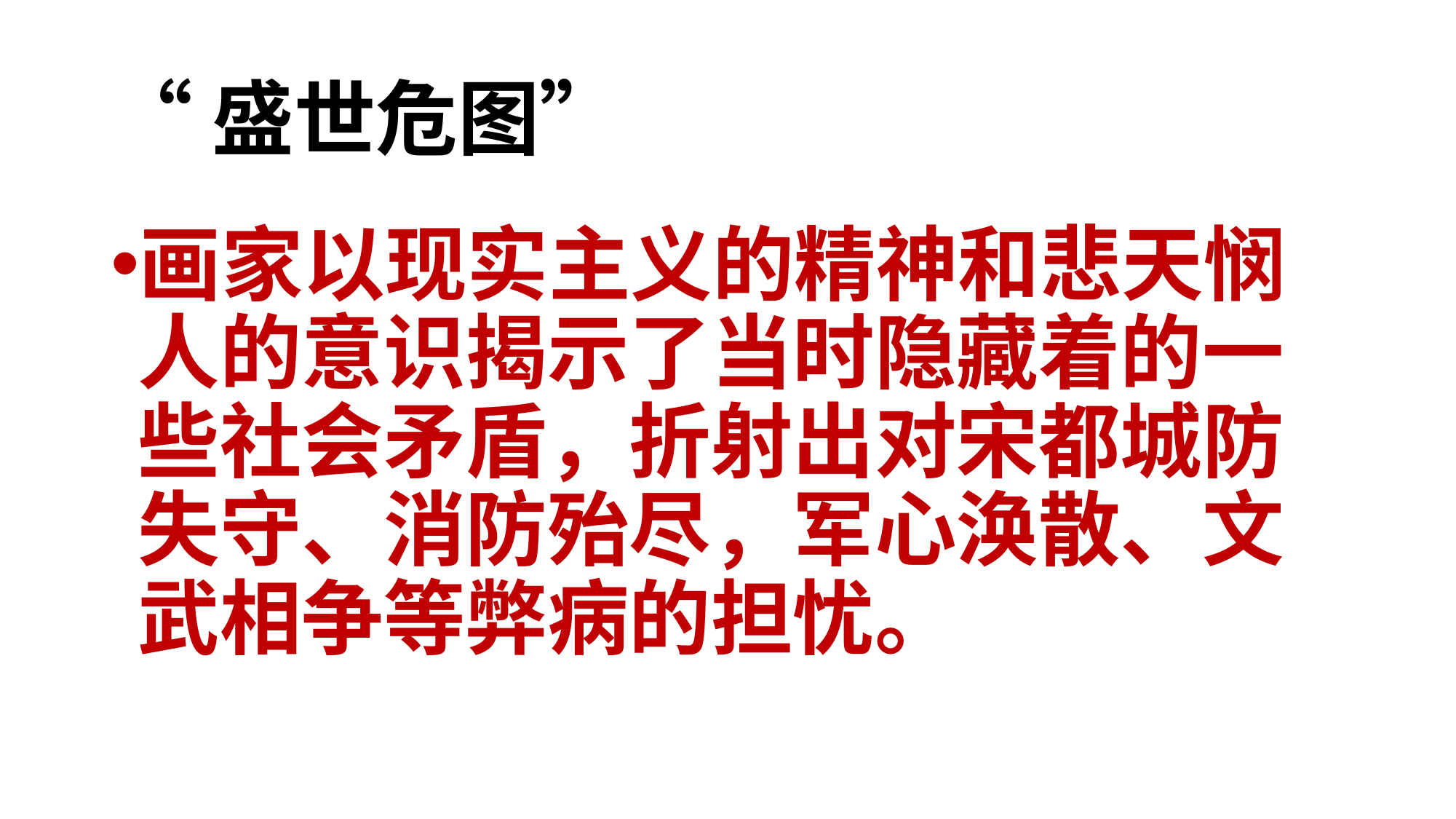

# “盛世危图”
画家以现实主义的精神和悲天悯人的意识揭示了当时隐藏着的一些社会矛盾，折射出对宋都城防失守、消防殆尽，军心涣散、文武相争等弊病的担忧。